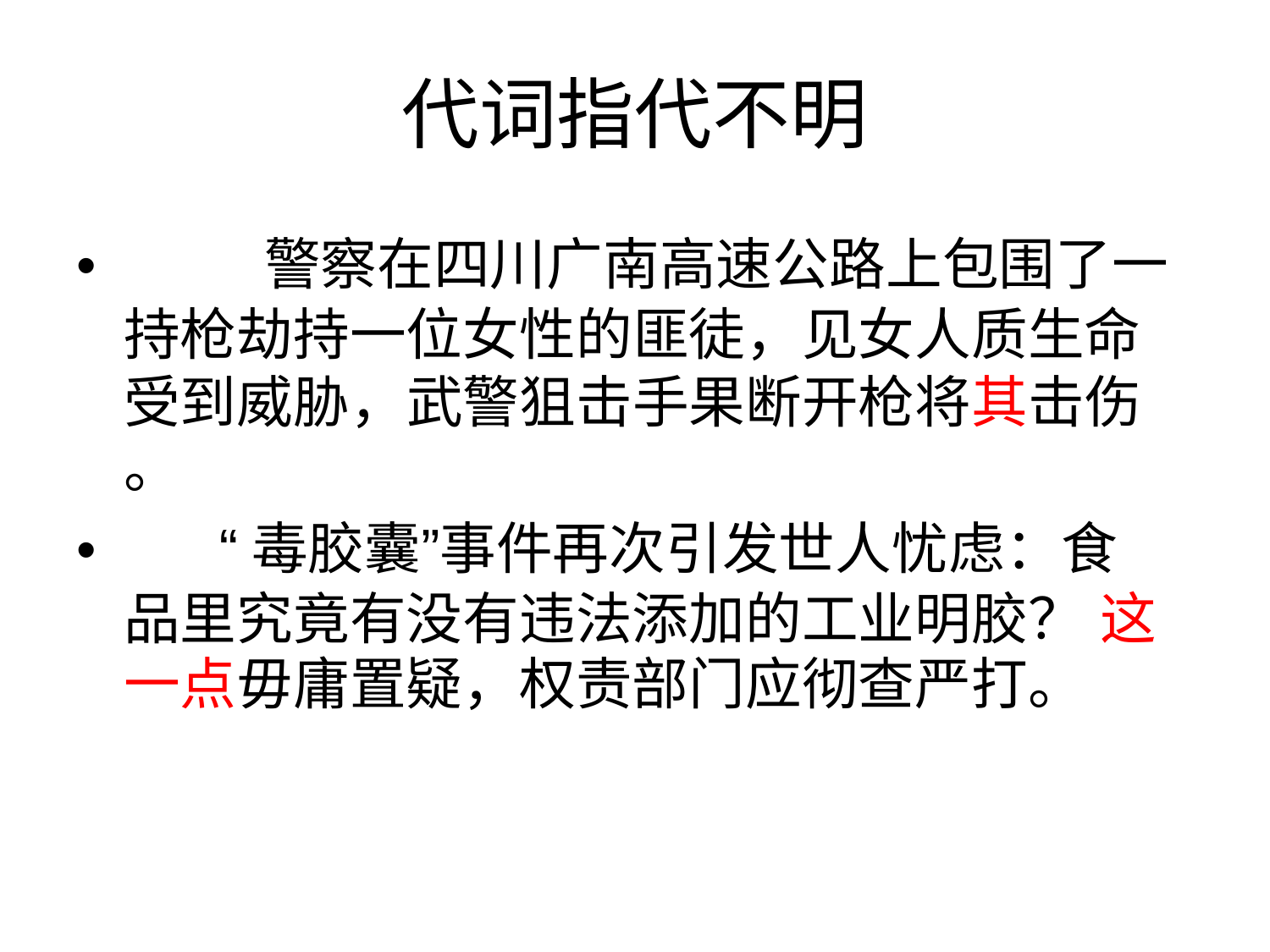

代词指代不明
• 警察在四川广南高速公路上包围了一
持枪劫持一位女性的匪徒，见女人质生命
受到威胁，武警狙击手果断开枪将其击伤
。
• “毒胶囊”事件再次引发世人忧虑：食
品里究竟有没有违法添加的工业明胶？ 这
一点毋庸置疑，权责部门应彻查严打。